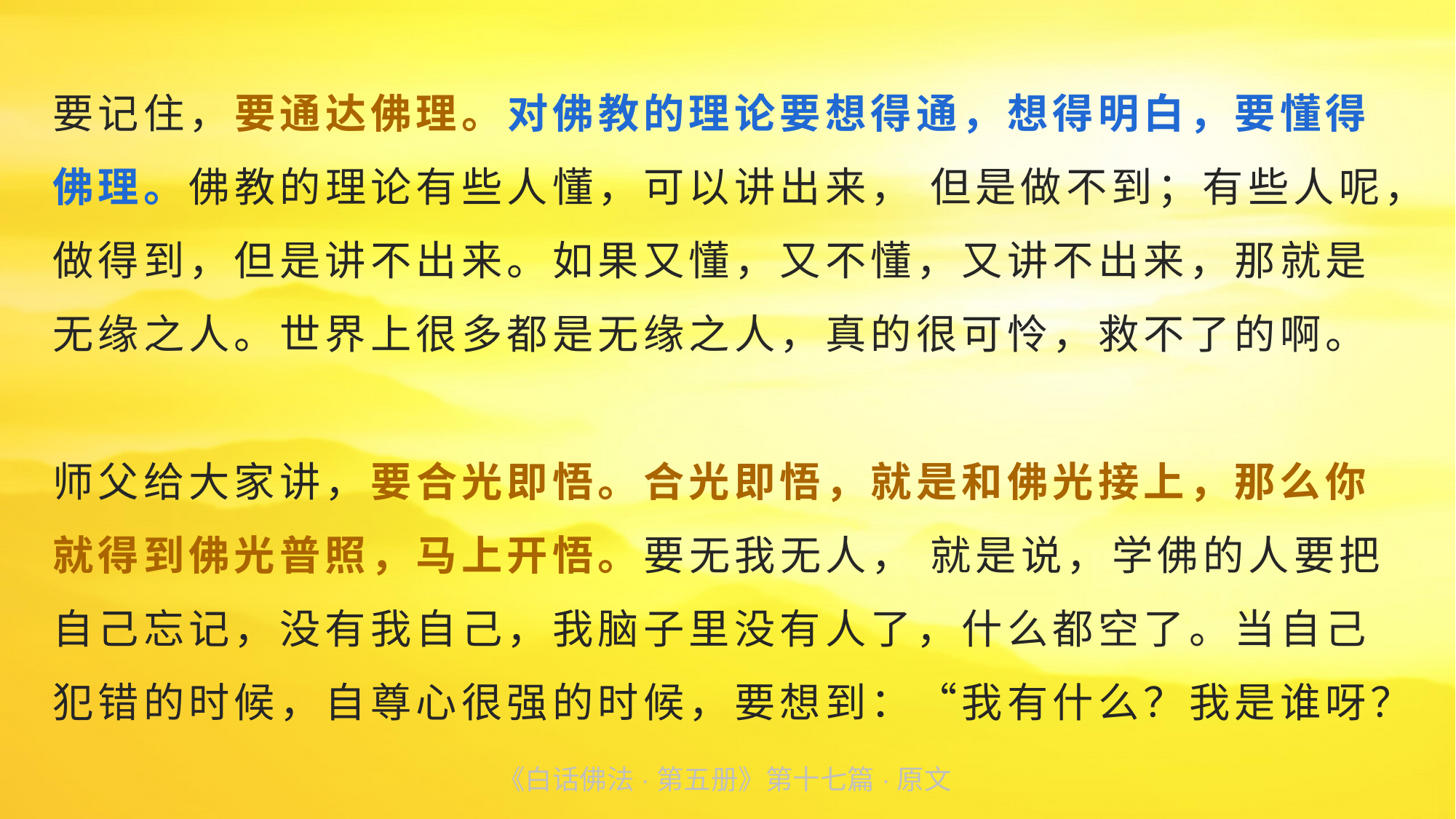

要记住，要通达佛理。对佛教的理论要想得通，想得明白，要懂得佛理。佛教的理论有些人懂，可以讲出来， 但是做不到；有些人呢，做得到，但是讲不出来。如果又懂，又不懂，又讲不出来，那就是无缘之人。世界上很多都是无缘之人，真的很可怜，救不了的啊。

师父给大家讲，要合光即悟。合光即悟，就是和佛光接上，那么你就得到佛光普照，马上开悟。要无我无人， 就是说，学佛的人要把自己忘记，没有我自己，我脑子里没有人了，什么都空了。当自己犯错的时候，自尊心很强的时候，要想到：“我有什么？我是谁呀？
《白话佛法·第五册》第十七篇·原文